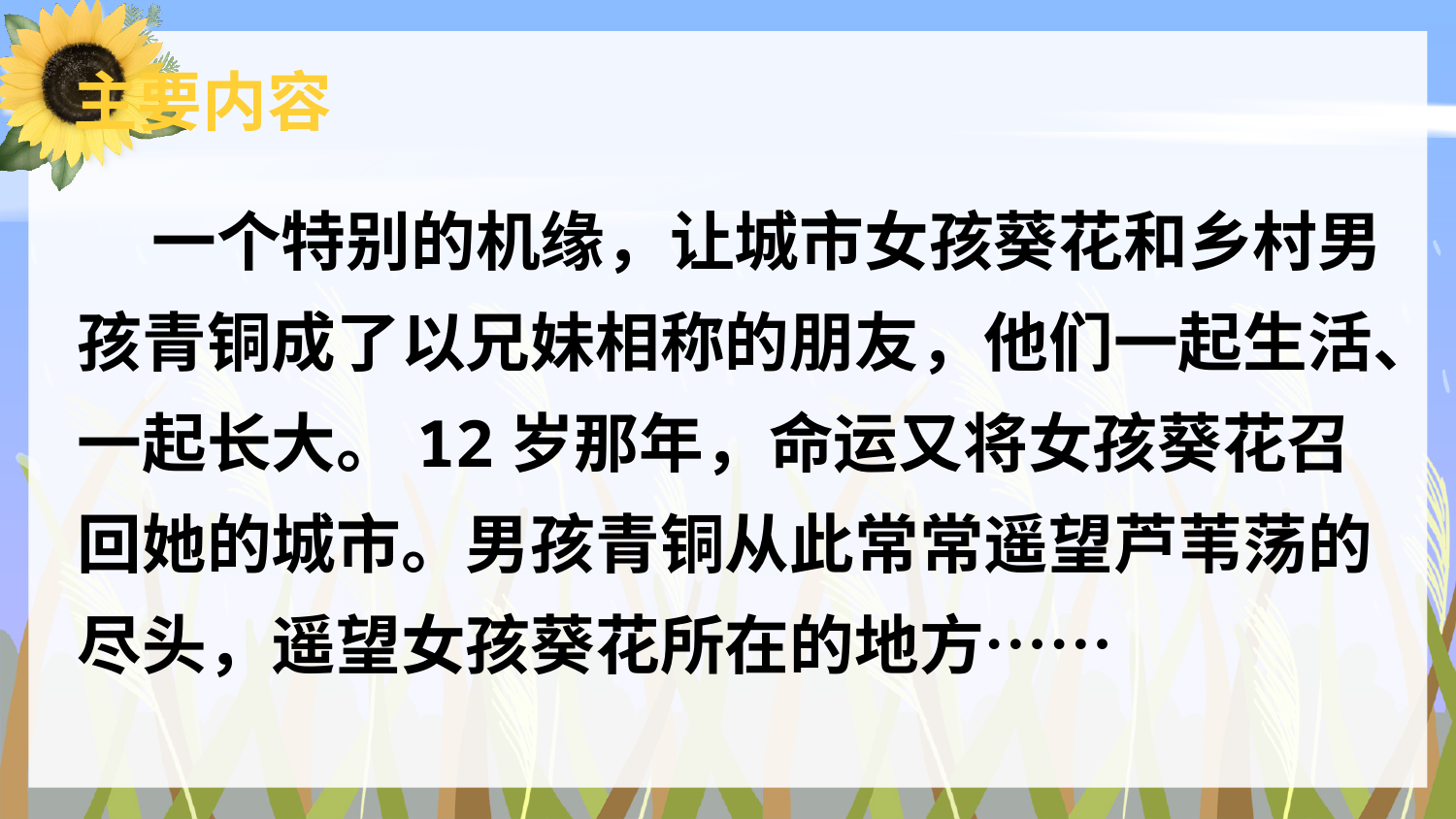

主要内容
    一个特别的机缘，让城市女孩葵花和乡村男孩青铜成了以兄妹相称的朋友，他们一起生活、一起长大。12岁那年，命运又将女孩葵花召回她的城市。男孩青铜从此常常遥望芦苇荡的尽头，遥望女孩葵花所在的地方……